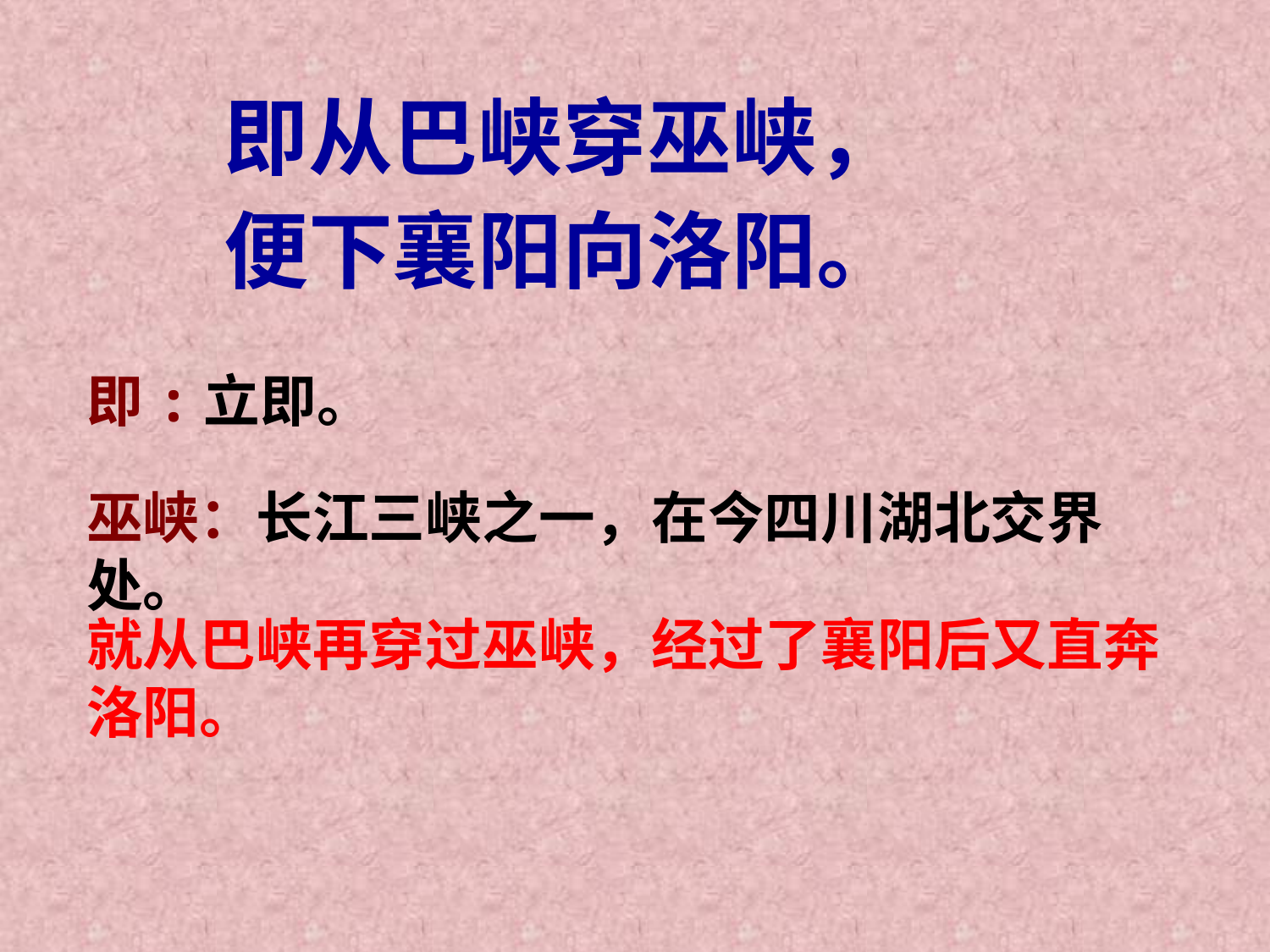

即从巴峡穿巫峡，
便下襄阳向洛阳。

即:立即。
巫峡：长江三峡之一，在今四川湖北交界处。
就从巴峡再穿过巫峡，经过了襄阳后又直奔洛阳。